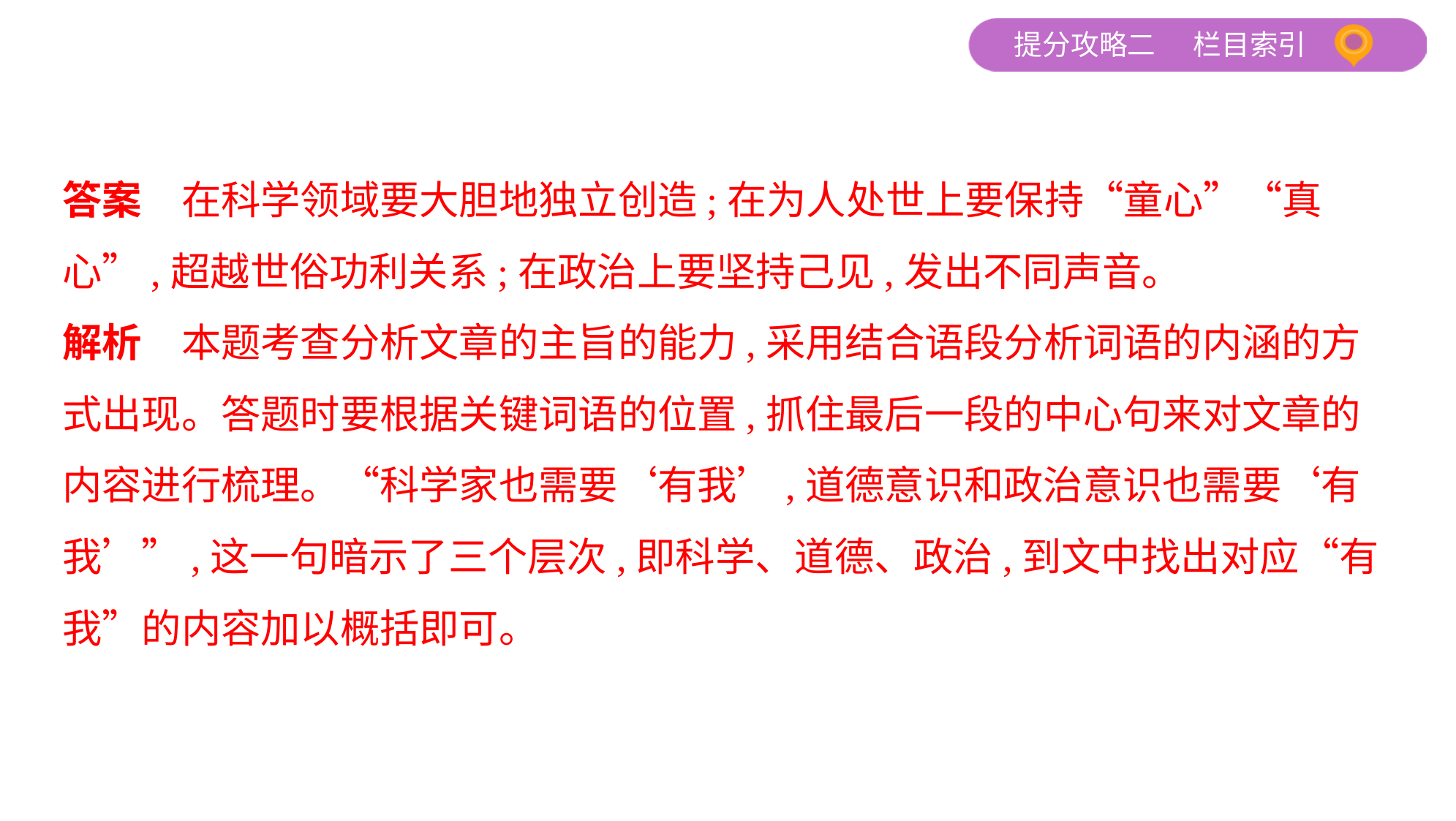

答案　在科学领域要大胆地独立创造;在为人处世上要保持“童心”“真
心”,超越世俗功利关系;在政治上要坚持己见,发出不同声音。
解析　本题考查分析文章的主旨的能力,采用结合语段分析词语的内涵的方
式出现。答题时要根据关键词语的位置,抓住最后一段的中心句来对文章的
内容进行梳理。“科学家也需要‘有我’,道德意识和政治意识也需要‘有
我’”,这一句暗示了三个层次,即科学、道德、政治,到文中找出对应“有
我”的内容加以概括即可。